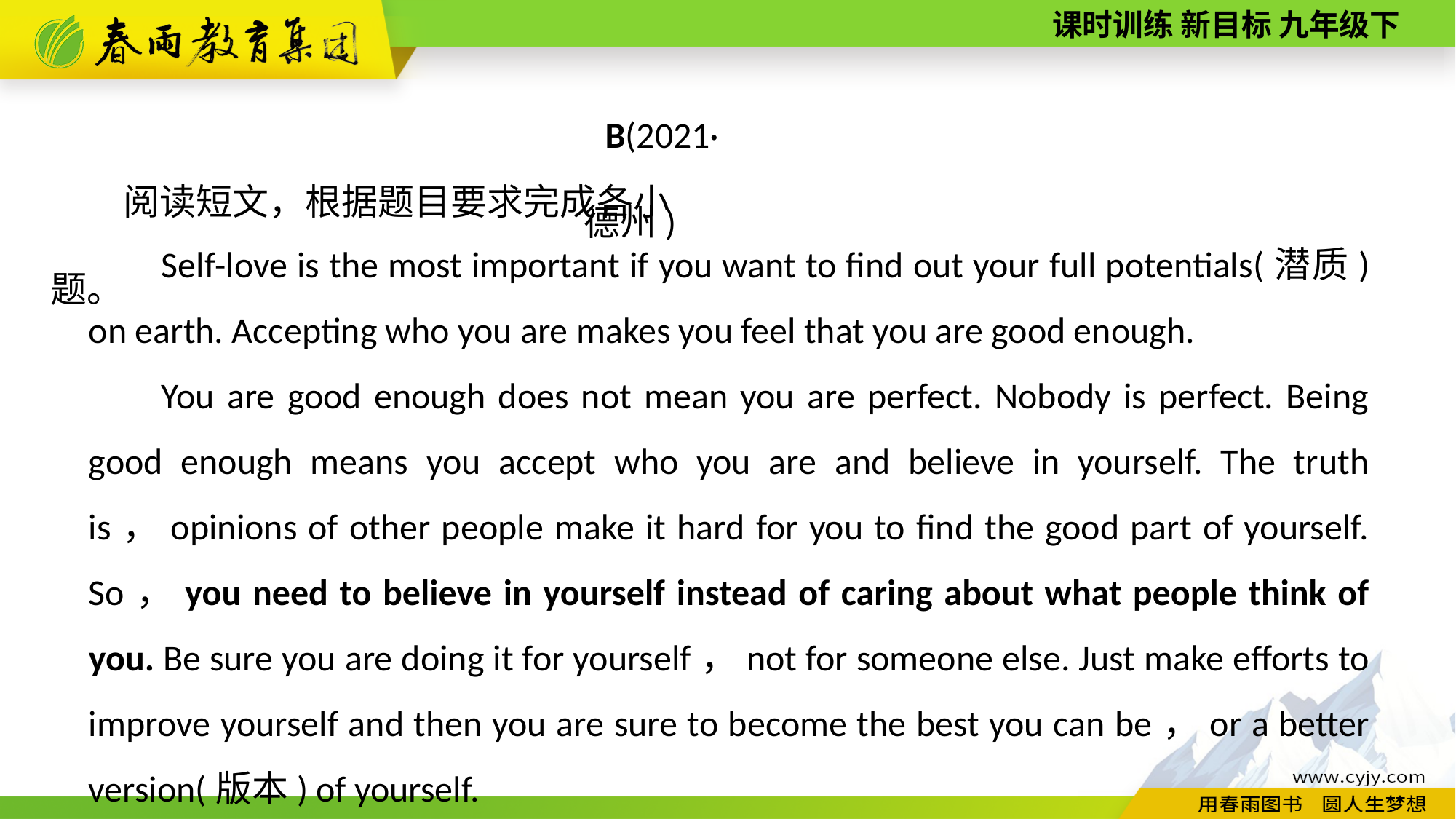

B(2021·德州)
阅读短文，根据题目要求完成各小题。
Self­-love is the most important if you want to find out your full potentials(潜质) on earth. Accepting who you are makes you feel that you are good enough.
You are good enough does not mean you are perfect. Nobody is perfect. Being good enough means you accept who you are and believe in yourself. The truth is，opinions of other people make it hard for you to find the good part of yourself. So，you need to believe in yourself instead of caring about what people think of you. Be sure you are doing it for yourself，not for someone else. Just make efforts to improve yourself and then you are sure to become the best you can be，or a better version(版本) of yourself.